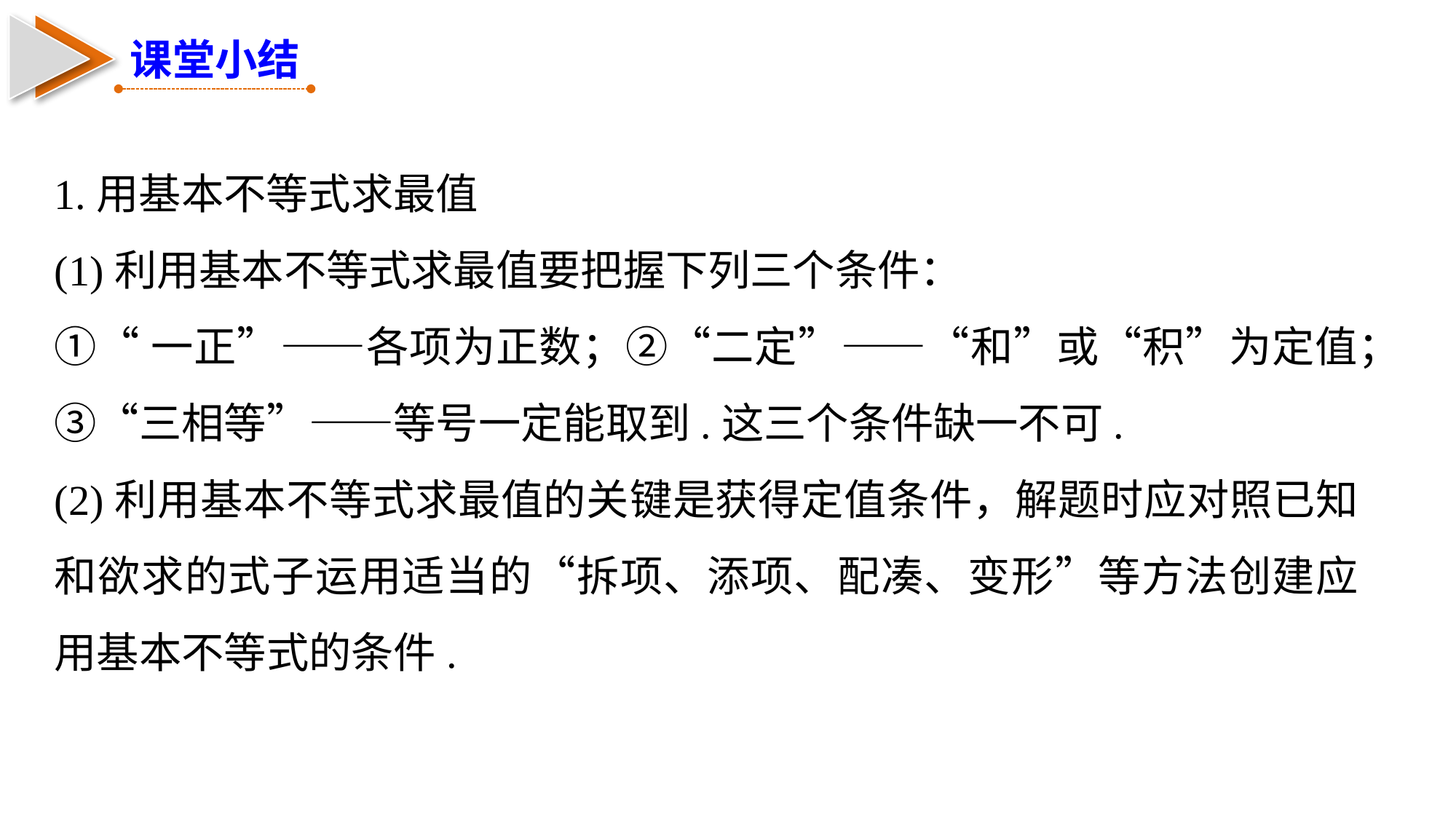

课堂小结
1.用基本不等式求最值
(1)利用基本不等式求最值要把握下列三个条件：
①“一正”——各项为正数；②“二定”——“和”或“积”为定值；③“三相等”——等号一定能取到.这三个条件缺一不可.
(2)利用基本不等式求最值的关键是获得定值条件，解题时应对照已知和欲求的式子运用适当的“拆项、添项、配凑、变形”等方法创建应用基本不等式的条件.